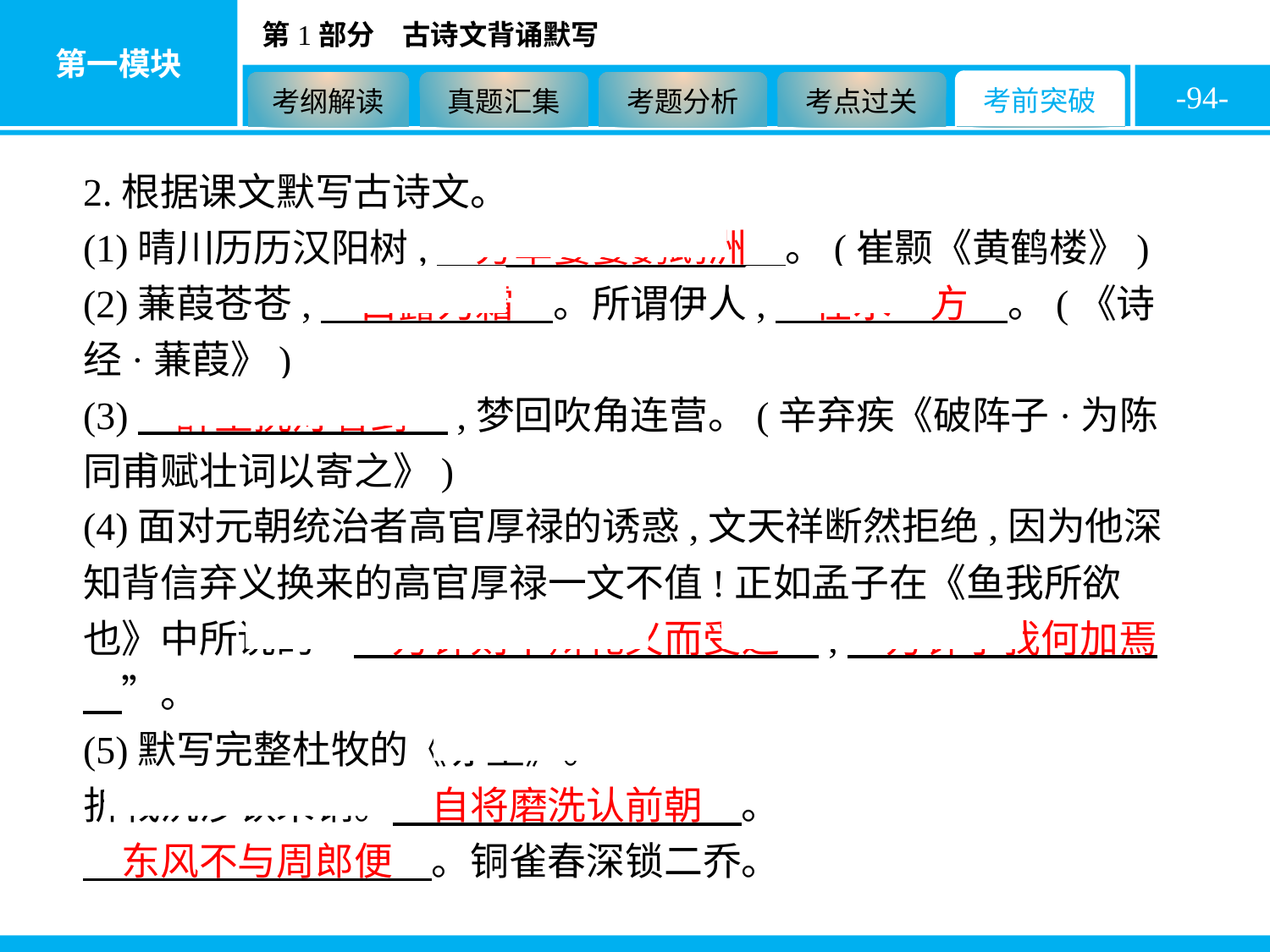

-94-
2.根据课文默写古诗文。
(1)晴川历历汉阳树,　芳草萋萋鹦鹉洲　。(崔颢《黄鹤楼》)
(2)蒹葭苍苍,　白露为霜　。所谓伊人,　在水一方　。(《诗经·蒹葭》)
(3)　醉里挑灯看剑　,梦回吹角连营。(辛弃疾《破阵子·为陈同甫赋壮词以寄之》)
(4)面对元朝统治者高官厚禄的诱惑,文天祥断然拒绝,因为他深知背信弃义换来的高官厚禄一文不值!正如孟子在《鱼我所欲也》中所说的“　万钟则不辩礼义而受之　,　万钟于我何加焉　”。
(5)默写完整杜牧的《赤壁》。
折戟沉沙铁未销。　自将磨洗认前朝　。
　东风不与周郎便　。铜雀春深锁二乔。